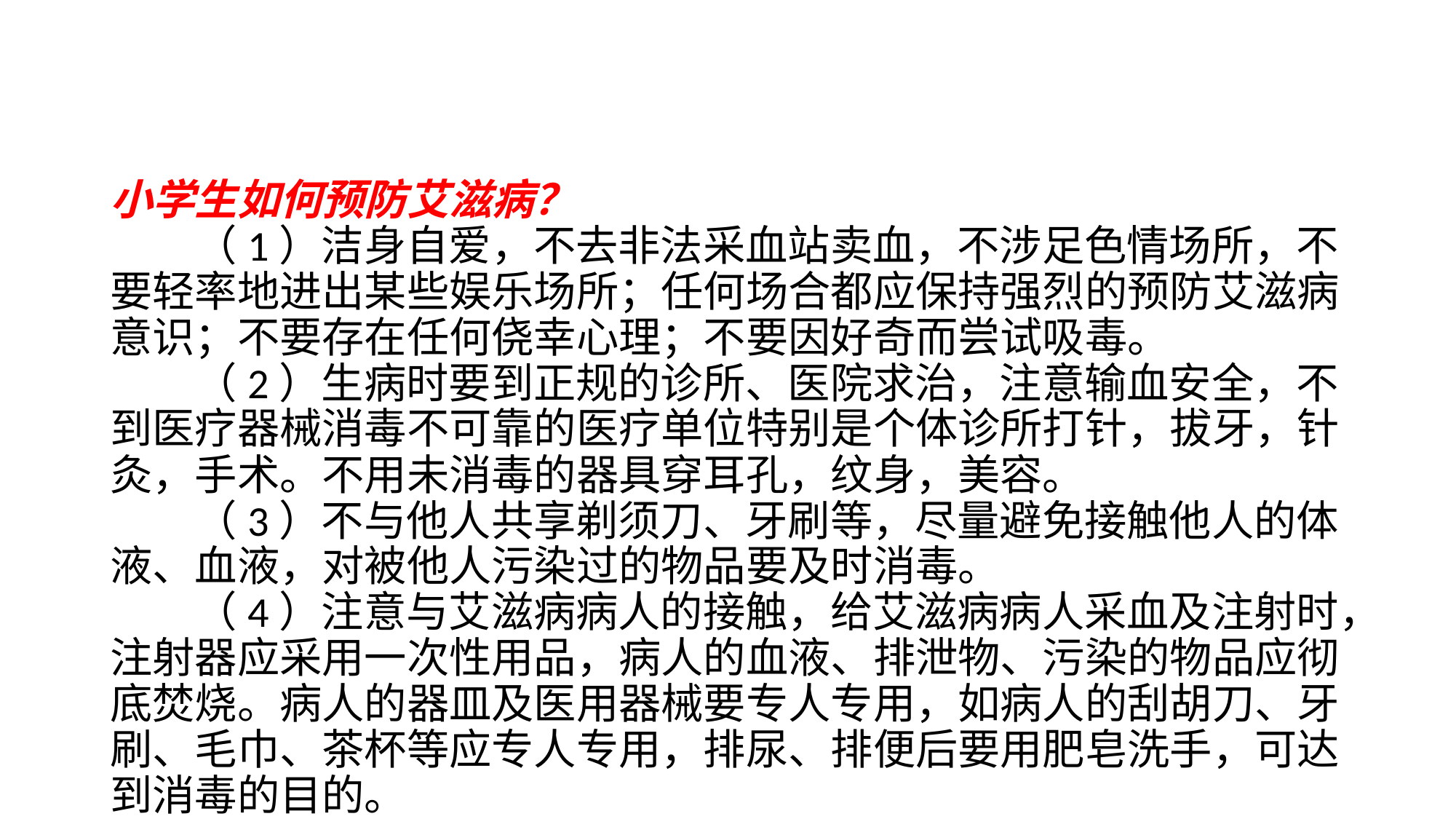

# 小学生如何预防艾滋病？ 　　（1）洁身自爱，不去非法采血站卖血，不涉足色情场所，不要轻率地进出某些娱乐场所；任何场合都应保持强烈的预防艾滋病意识；不要存在任何侥幸心理；不要因好奇而尝试吸毒。 　　（2）生病时要到正规的诊所、医院求治，注意输血安全，不到医疗器械消毒不可靠的医疗单位特别是个体诊所打针，拔牙，针灸，手术。不用未消毒的器具穿耳孔，纹身，美容。 　　（3）不与他人共享剃须刀、牙刷等，尽量避免接触他人的体液、血液，对被他人污染过的物品要及时消毒。 　　（4）注意与艾滋病病人的接触，给艾滋病病人采血及注射时，注射器应采用一次性用品，病人的血液、排泄物、污染的物品应彻底焚烧。病人的器皿及医用器械要专人专用，如病人的刮胡刀、牙刷、毛巾、茶杯等应专人专用，排尿、排便后要用肥皂洗手，可达到消毒的目的。